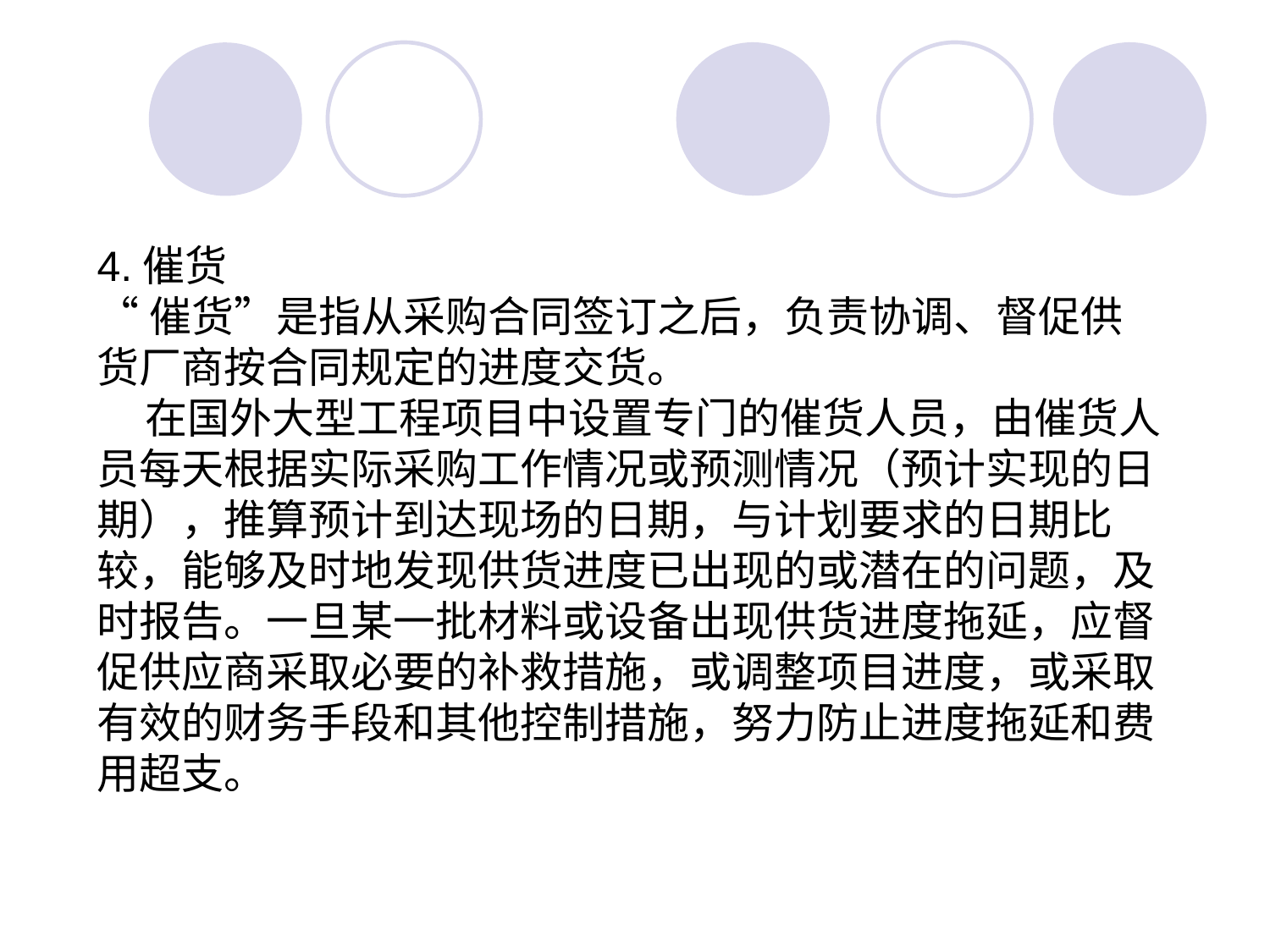

#
4.催货
“催货”是指从采购合同签订之后，负责协调、督促供货厂商按合同规定的进度交货。
    在国外大型工程项目中设置专门的催货人员，由催货人员每天根据实际采购工作情况或预测情况（预计实现的日期），推算预计到达现场的日期，与计划要求的日期比较，能够及时地发现供货进度已出现的或潜在的问题，及时报告。一旦某一批材料或设备出现供货进度拖延，应督促供应商采取必要的补救措施，或调整项目进度，或采取有效的财务手段和其他控制措施，努力防止进度拖延和费用超支。